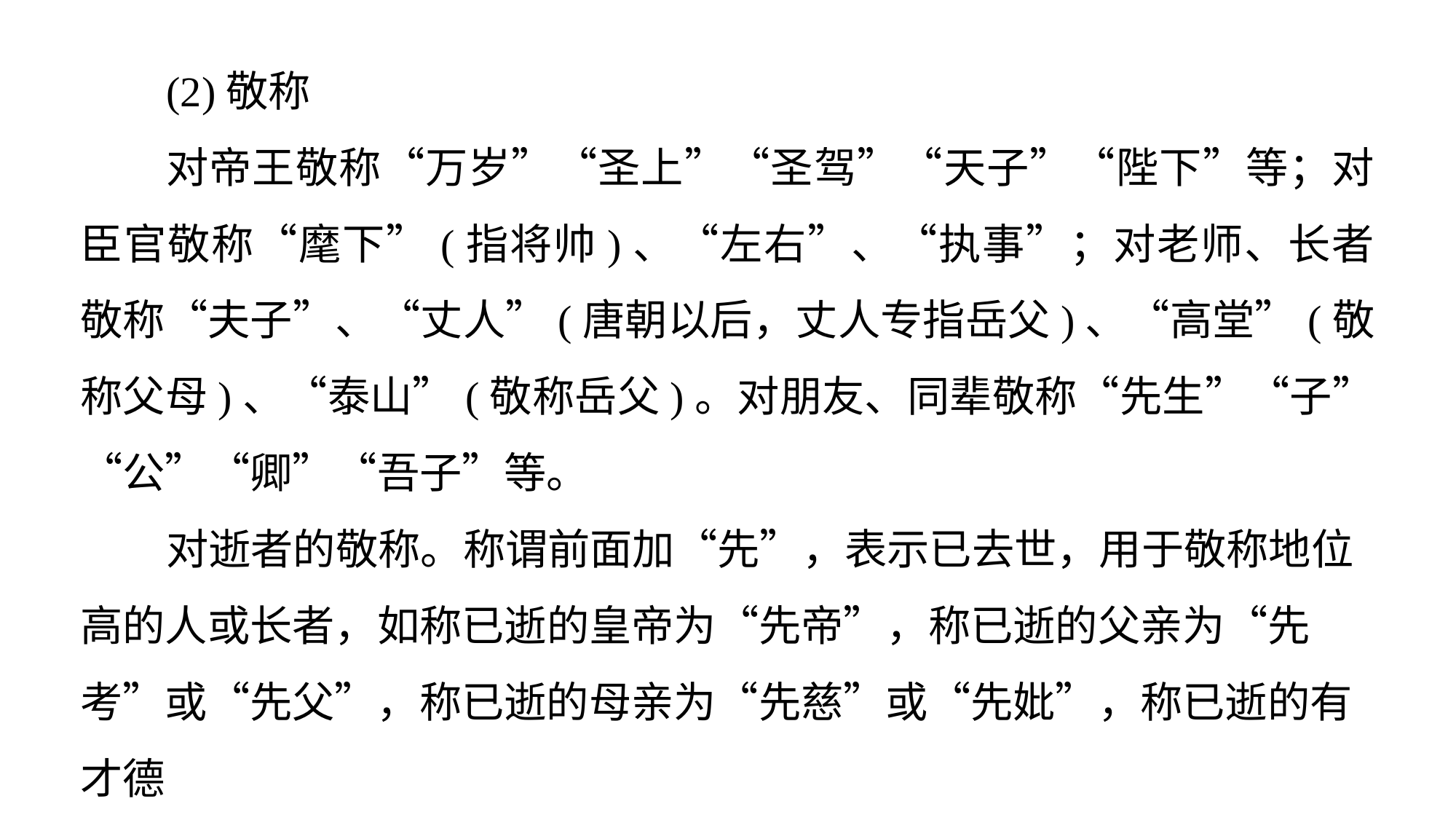

(2)敬称
对帝王敬称“万岁”“圣上”“圣驾”“天子”“陛下”等；对臣官敬称“麾下”(指将帅)、“左右”、“执事”；对老师、长者敬称“夫子”、“丈人”(唐朝以后，丈人专指岳父)、“高堂”(敬称父母)、“泰山”(敬称岳父)。对朋友、同辈敬称“先生”“子”“公”“卿”“吾子”等。
对逝者的敬称。称谓前面加“先”，表示已去世，用于敬称地位高的人或长者，如称已逝的皇帝为“先帝”，称已逝的父亲为“先考”或“先父”，称已逝的母亲为“先慈”或“先妣”，称已逝的有才德